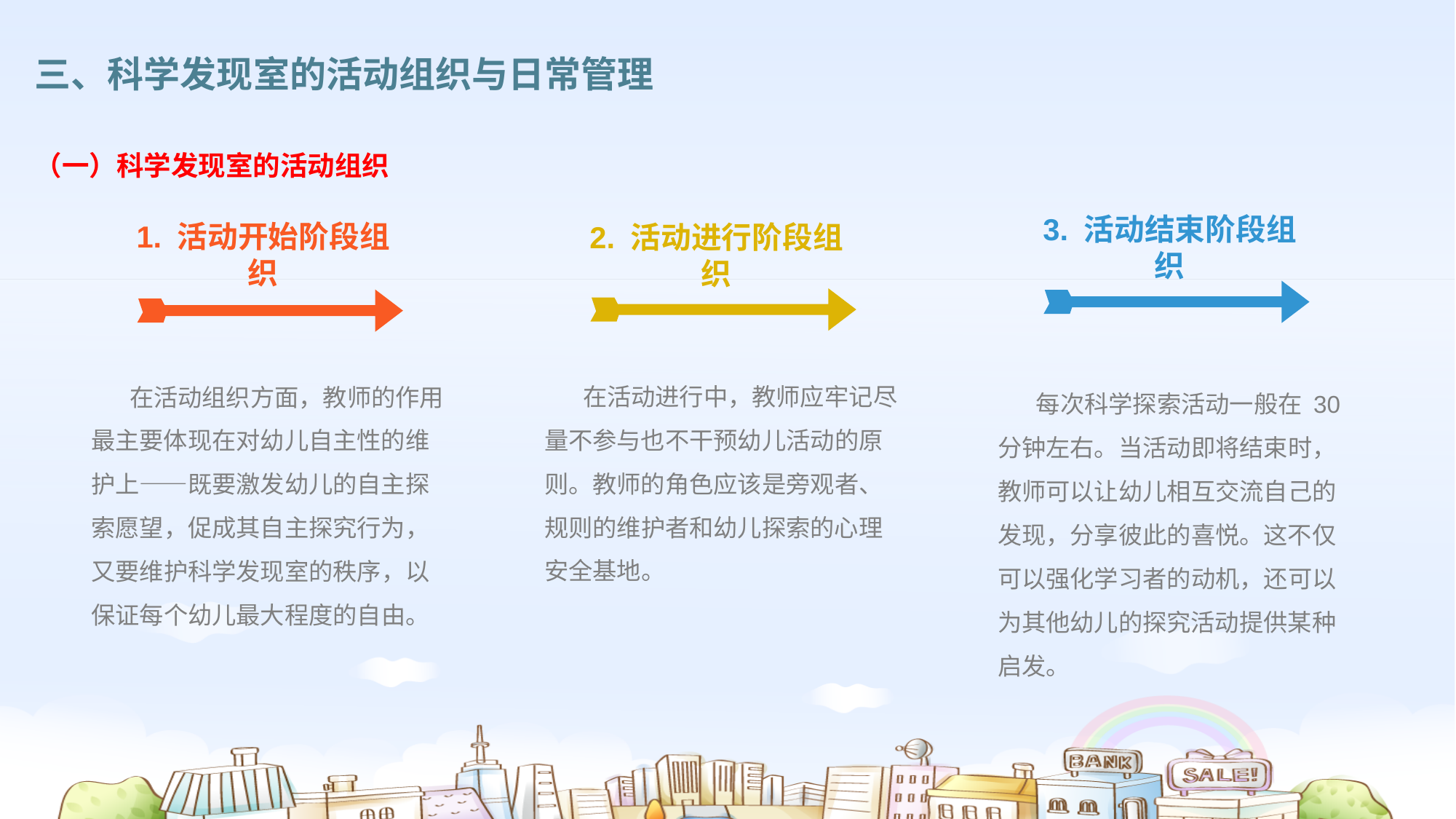

三、科学发现室的活动组织与日常管理
（一）科学发现室的活动组织
3. 活动结束阶段组织
1. 活动开始阶段组织
2. 活动进行阶段组织

      在活动进行中，教师应牢记尽量不参与也不干预幼儿活动的原则。教师的角色应该是旁观者、规则的维护者和幼儿探索的心理安全基地。
      在活动组织方面，教师的作用最主要体现在对幼儿自主性的维护上——既要激发幼儿的自主探索愿望，促成其自主探究行为，又要维护科学发现室的秩序，以保证每个幼儿最大程度的自由。
      每次科学探索活动一般在 30 分钟左右。当活动即将结束时，教师可以让幼儿相互交流自己的发现，分享彼此的喜悦。这不仅可以强化学习者的动机，还可以为其他幼儿的探究活动提供某种启发。